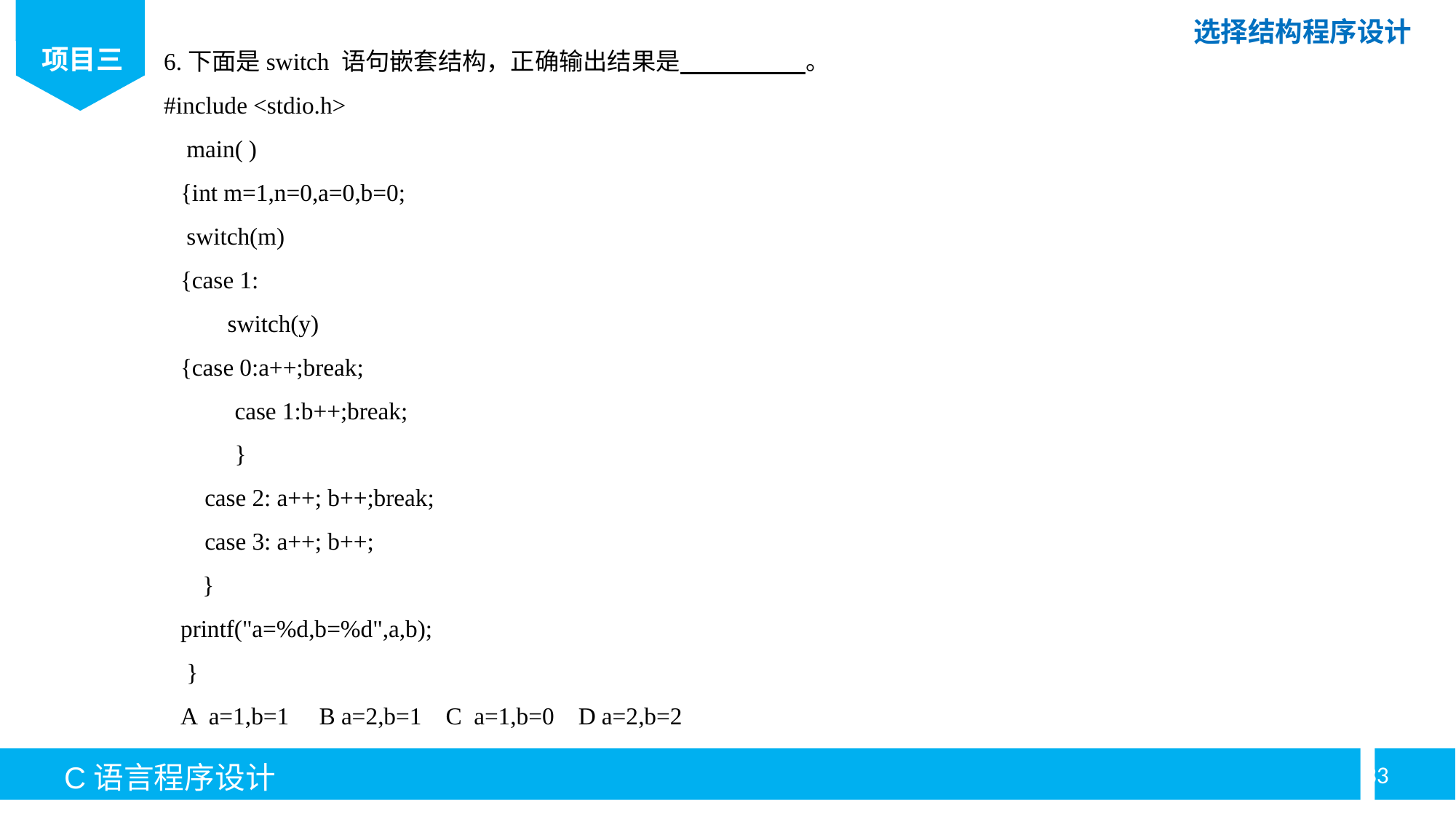

6.下面是switch 语句嵌套结构，正确输出结果是                       。
#include <stdio.h>
 main( )
{int m=1,n=0,a=0,b=0;
 switch(m)
{case 1:
switch(y)
{case 0:a++;break;
         case 1:b++;break;
         }
    case 2: a++; b++;break;
    case 3: a++; b++;
 }
printf("a=%d,b=%d",a,b);
 }
A  a=1,b=1     B a=2,b=1    C  a=1,b=0    D a=2,b=2